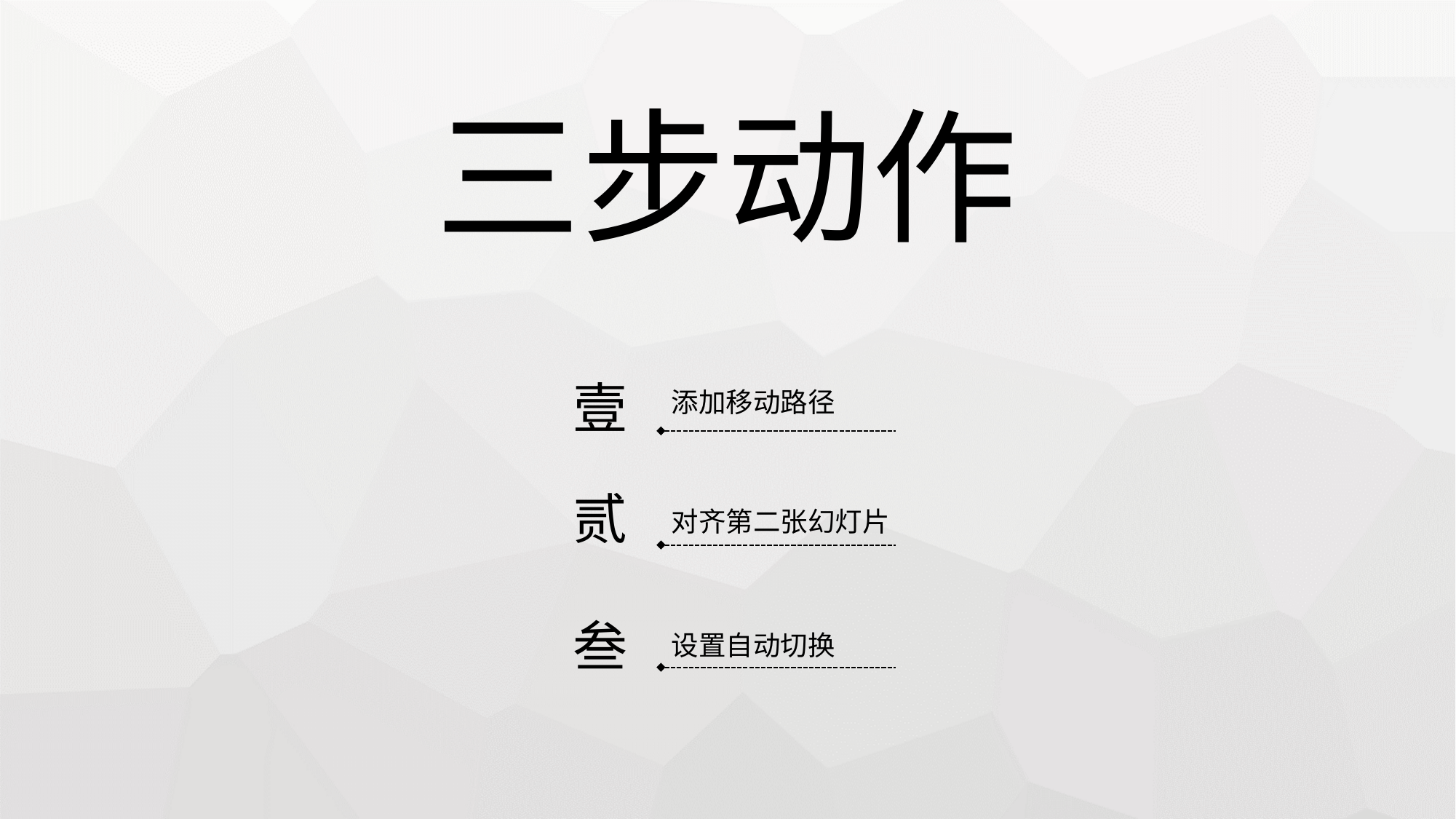

三步动作
壹
添加移动路径
贰
对齐第二张幻灯片
叁
设置自动切换